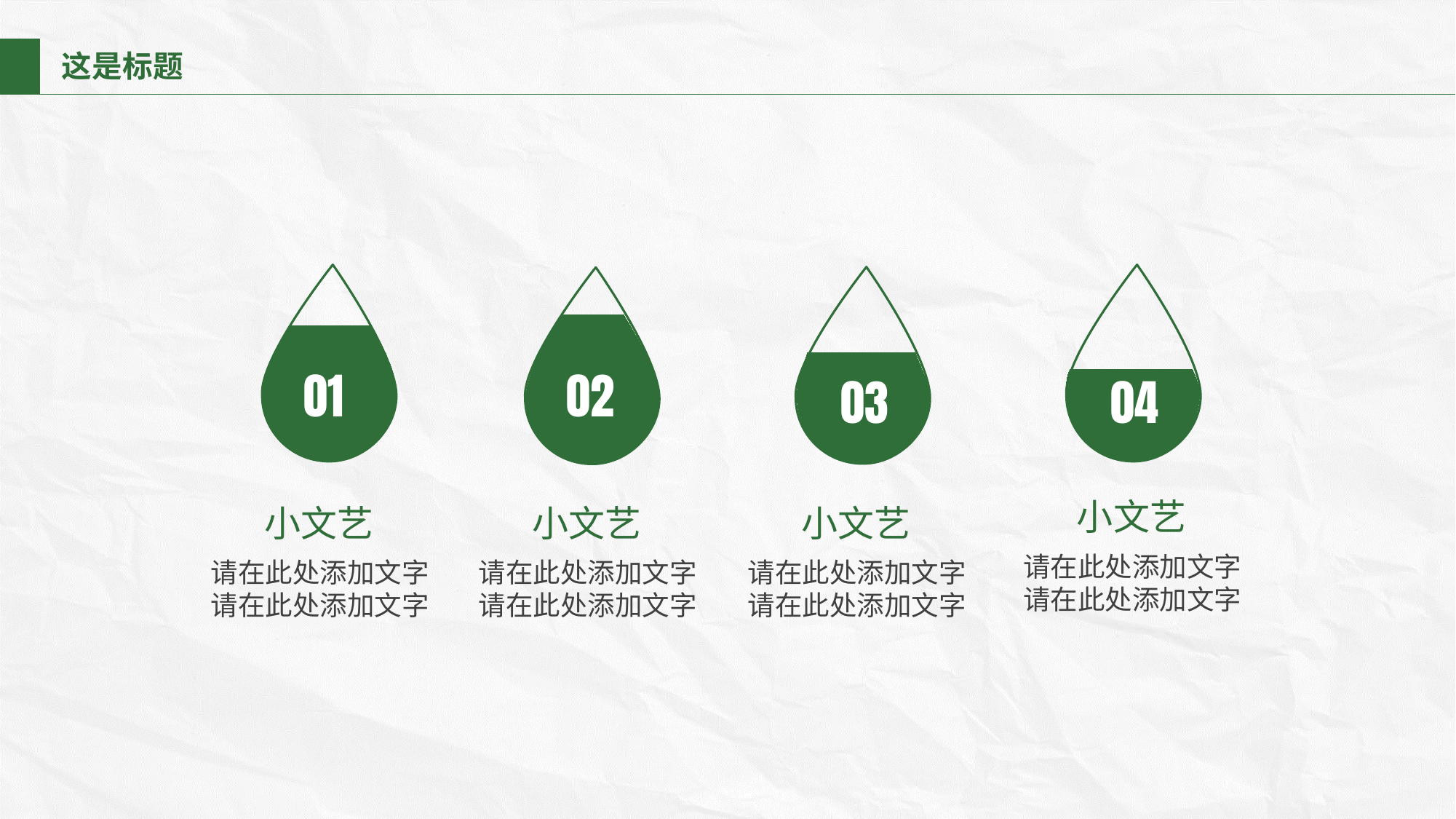

02
01
03
04
小文艺
小文艺
小文艺
小文艺
请在此处添加文字请在此处添加文字
请在此处添加文字请在此处添加文字
请在此处添加文字请在此处添加文字
请在此处添加文字请在此处添加文字